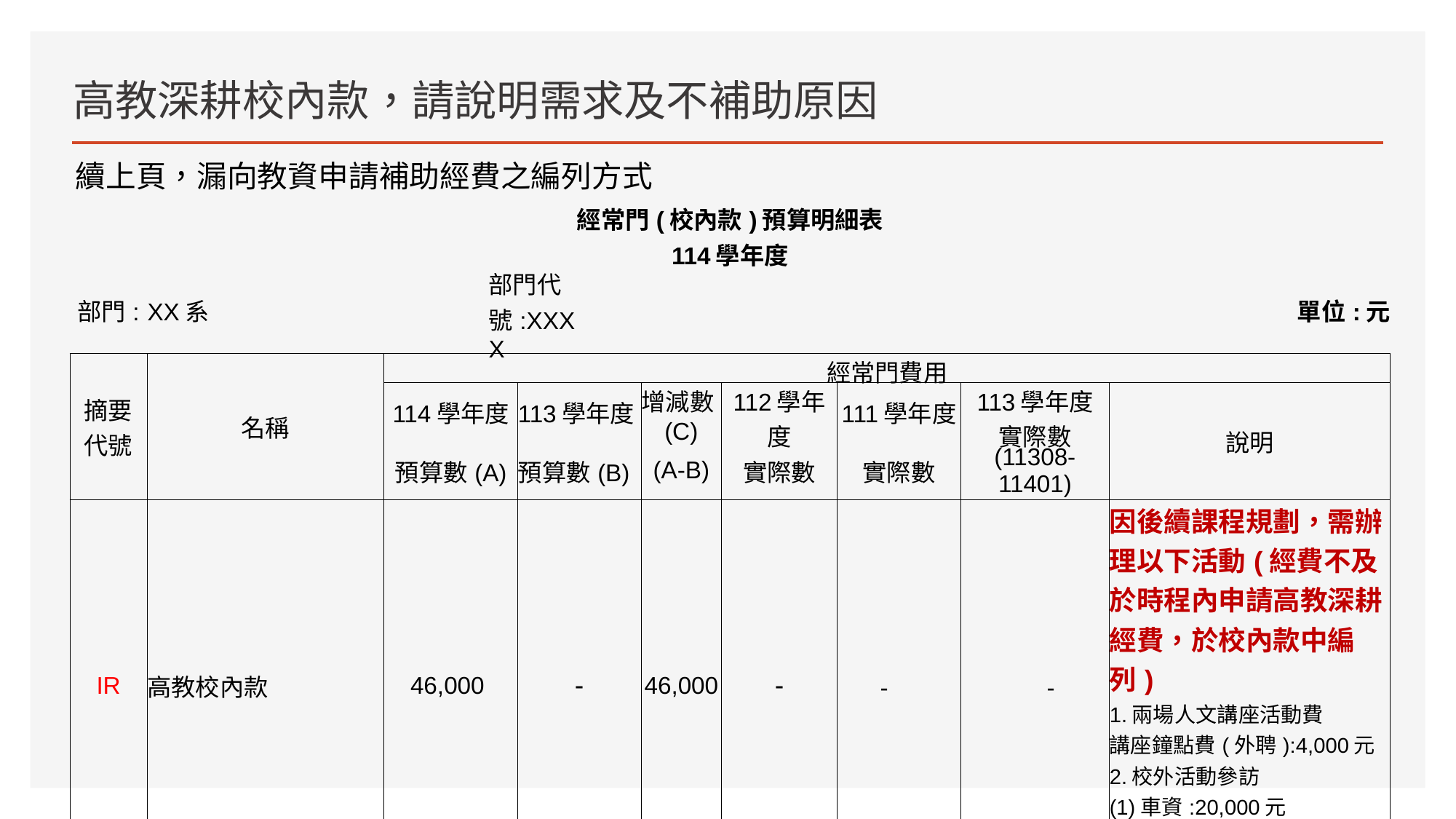

# 高教深耕校內款，請說明需求及不補助原因
續上頁，漏向教資申請補助經費之編列方式

| 經常門(校內款)預算明細表 |  |  |  |  |  |  |  |  |  |  |  |  |  |  |
| --- | --- | --- | --- | --- | --- | --- | --- | --- | --- | --- | --- | --- | --- | --- |
| 114學年度 |  |  |  |  |  |  |  |  |  |  |  |  |  |  |
| 部門: | XX系 |  | 部門代號:XXXX |  |  |  |  |  |  |  |  |  | 單位:元 |  |
| 摘要 代號 | 名稱 | 經常門費用 |  |  |  |  |  |  |  |  |  |  |  |  |
|  |  | 114學年度 | 113學年度 | 113學年度 | 增減數(C) | 增減數(C) | 112學年度 | 112學年度 | 111學年度 | 111學年度 | 113學年度 實際數 | 113學年度 實際數 | 說明 | 說明 |
|  |  | 預算數(A) | 預算數(B) | 預算數(B) | (A-B) | (A-B) | 實際數 | 實際數 | 實際數 | 實際數 | (11308-11401) | (11308-11401) |  |  |
| IR | 高教校內款 | 46,000 | 67,490 | - | -20,290 | 46,000 | 67,490 | - | -20,290 | - |  | - | 文具費 | 因後續課程規劃，需辦理以下活動(經費不及於時程內申請高教深耕經費，於校內款中編列) 1.兩場人文講座活動費 講座鐘點費(外聘):4,000元 2.校外活動參訪 (1)車資:20,000元 (2)材料費:8,000元 (3)膳食費:10,000元 (4)雜支:4,000元 |